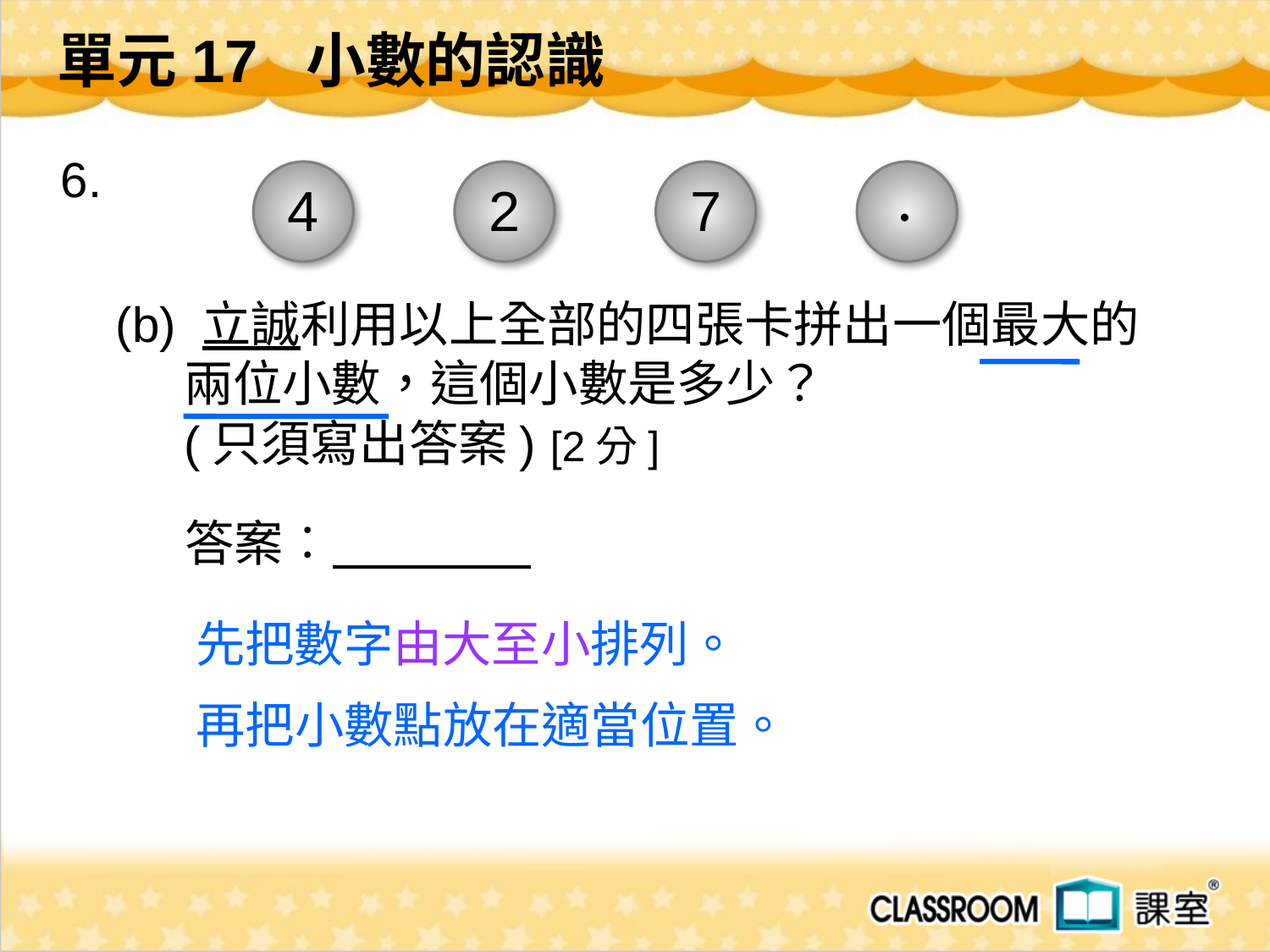

單元17  小數的認識
  6.

      (b) 立誠利用以上全部的四張卡拼出一個最大的兩位小數，這個小數是多少？
(只須寫出答案) [2分]
.

4
2
7

答案︰
先把數字由大至小排列。
再把小數點放在適當位置。